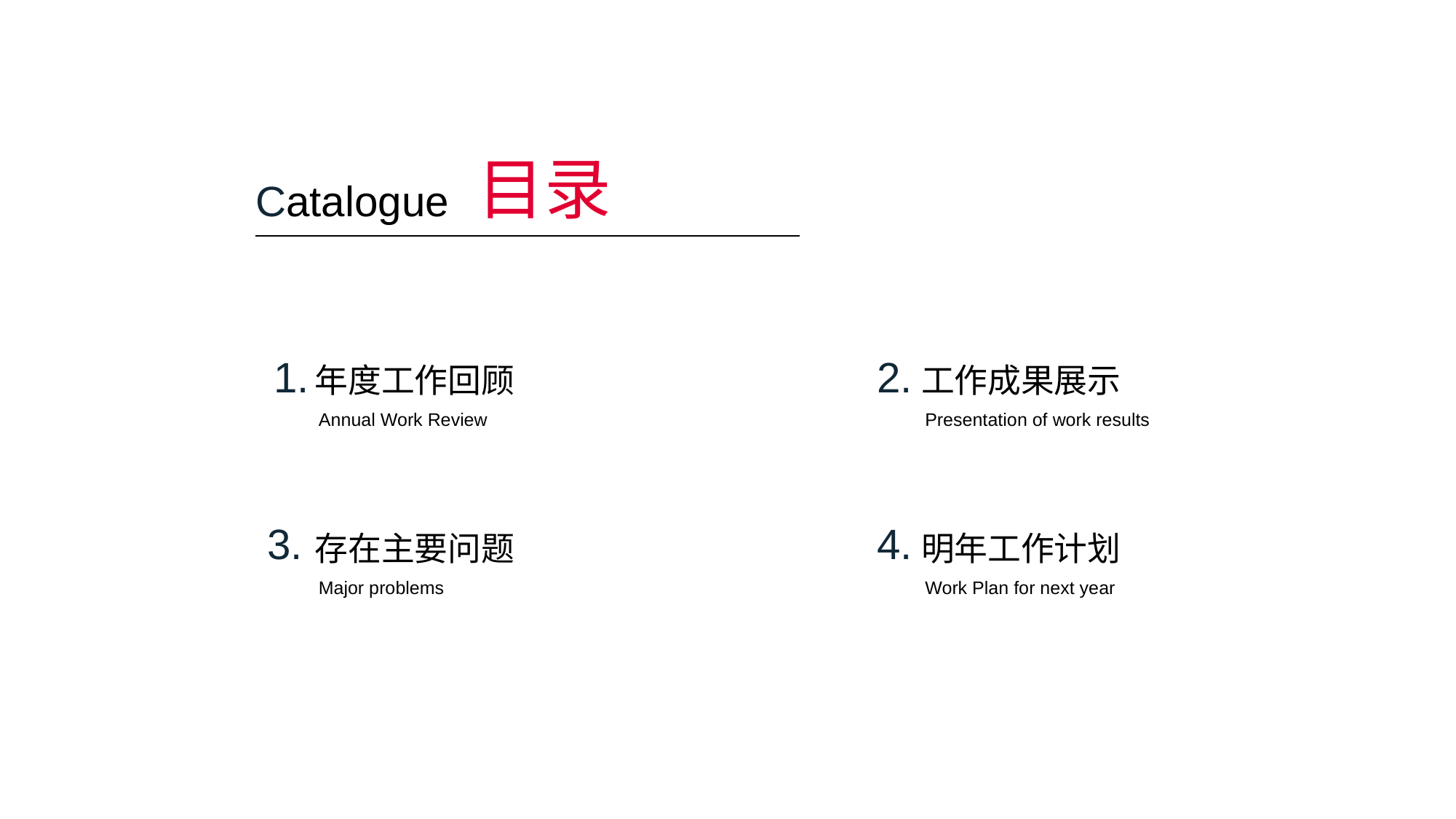

目录
Catalogue
1.
2.
年度工作回顾
工作成果展示
Annual Work Review
Presentation of work results
3.
4.
存在主要问题
明年工作计划
Major problems
Work Plan for next year